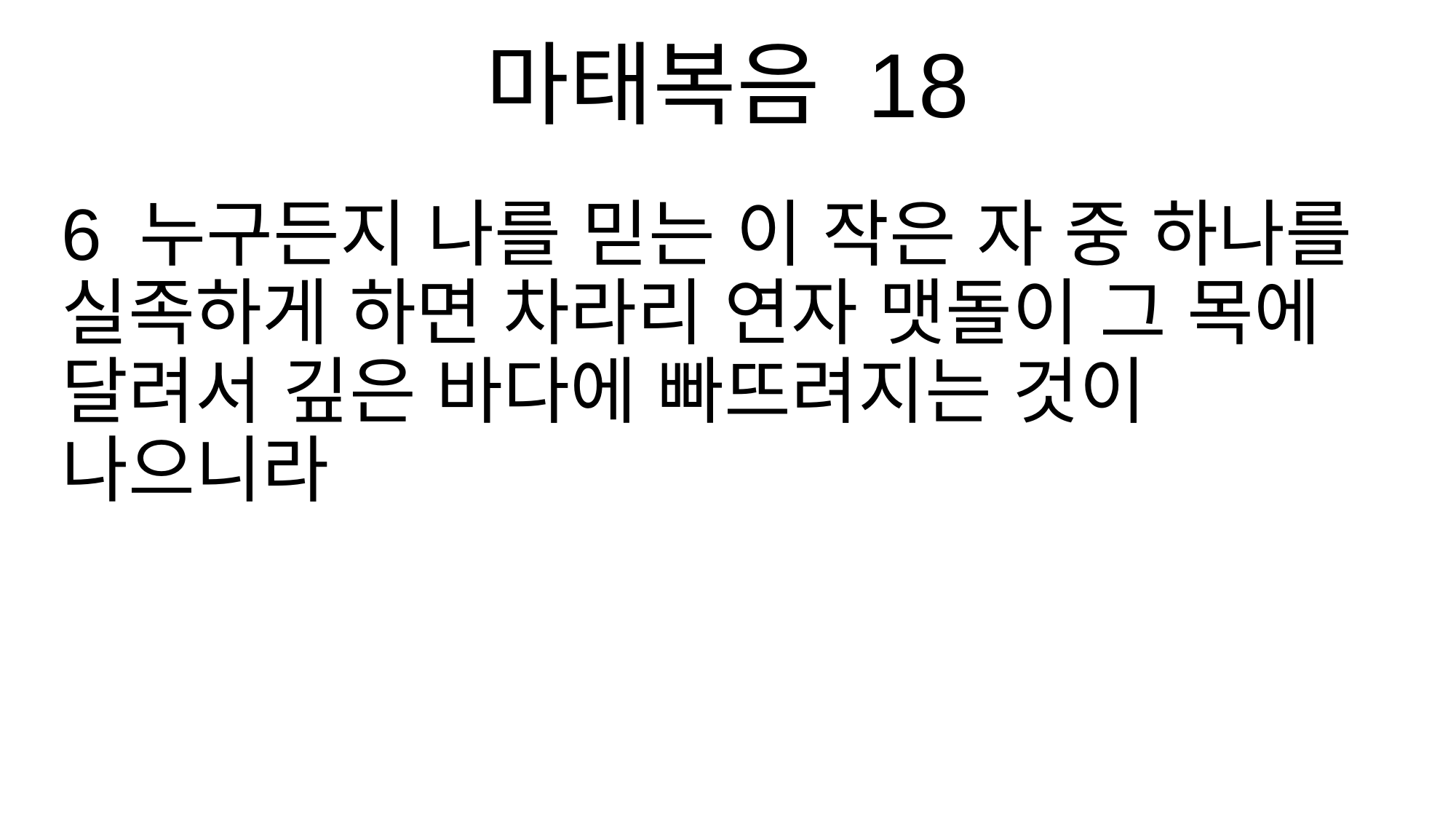

마태복음 18
6 누구든지 나를 믿는 이 작은 자 중 하나를 실족하게 하면 차라리 연자 맷돌이 그 목에 달려서 깊은 바다에 빠뜨려지는 것이 나으니라